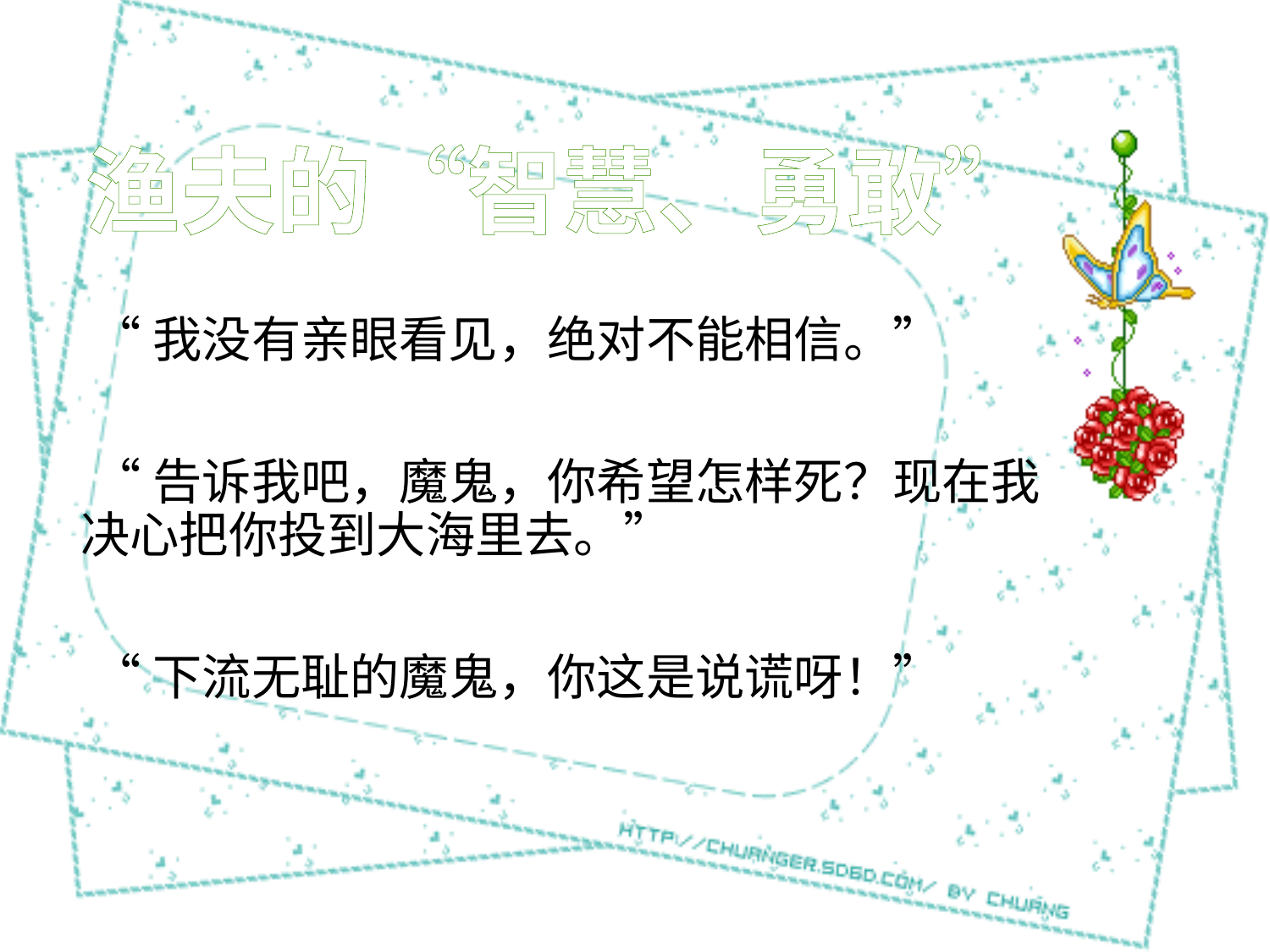

渔夫的“智慧、勇敢”

 “我没有亲眼看见，绝对不能相信。”

 “告诉我吧，魔鬼，你希望怎样死？现在我决心把你投到大海里去。”

 “下流无耻的魔鬼，你这是说谎呀！”